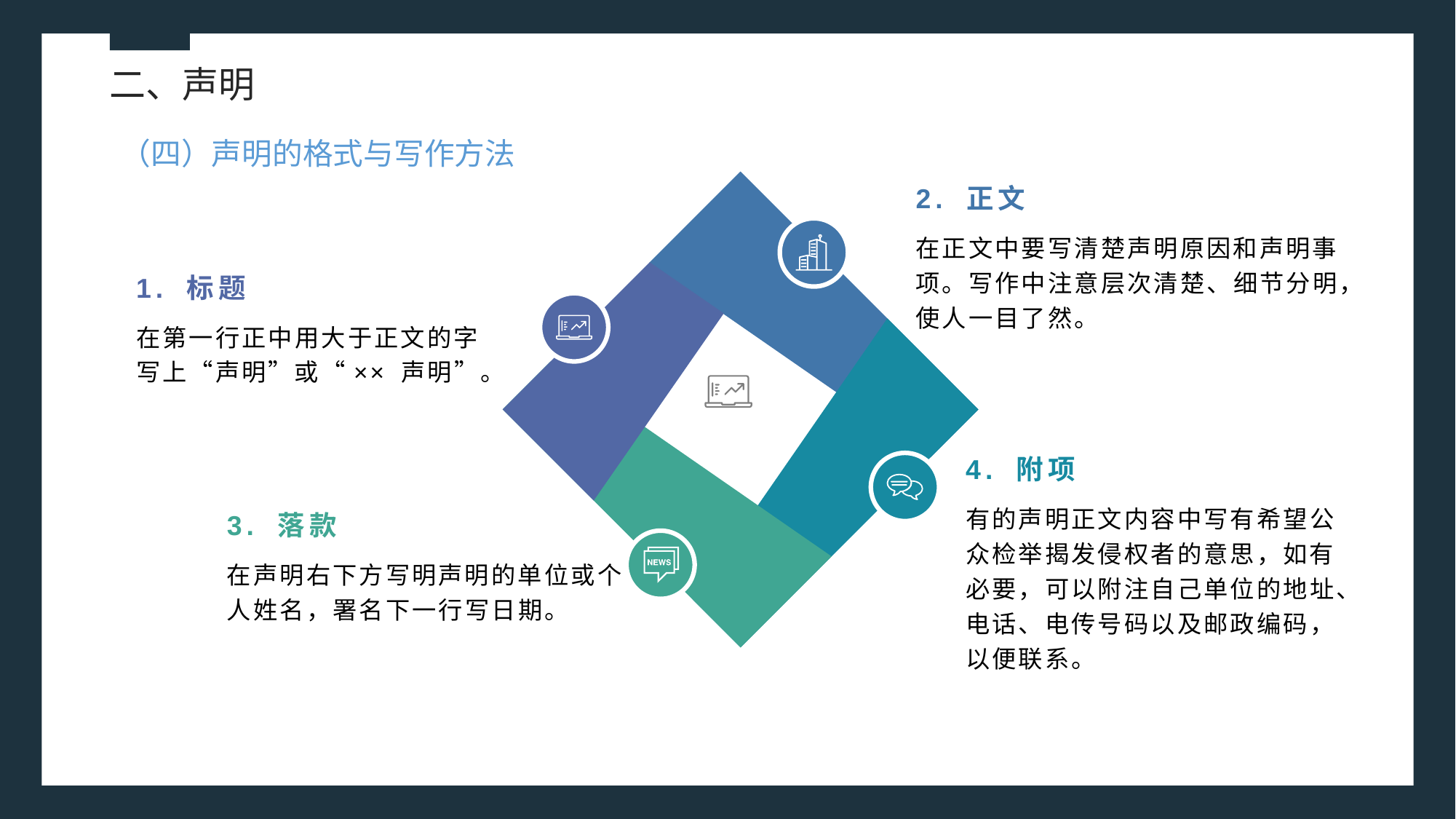

二、声明
（四）声明的格式与写作方法
2. 正文

在正文中要写清楚声明原因和声明事项。写作中注意层次清楚、细节分明，使人一目了然。

1. 标题

在第一行正中用大于正文的字写上“声明”或“×× 声明”。

4. 附项

3. 落款
有的声明正文内容中写有希望公众检举揭发侵权者的意思，如有必要，可以附注自己单位的地址、电话、电传号码以及邮政编码，以便联系。

在声明右下方写明声明的单位或个人姓名，署名下一行写日期。